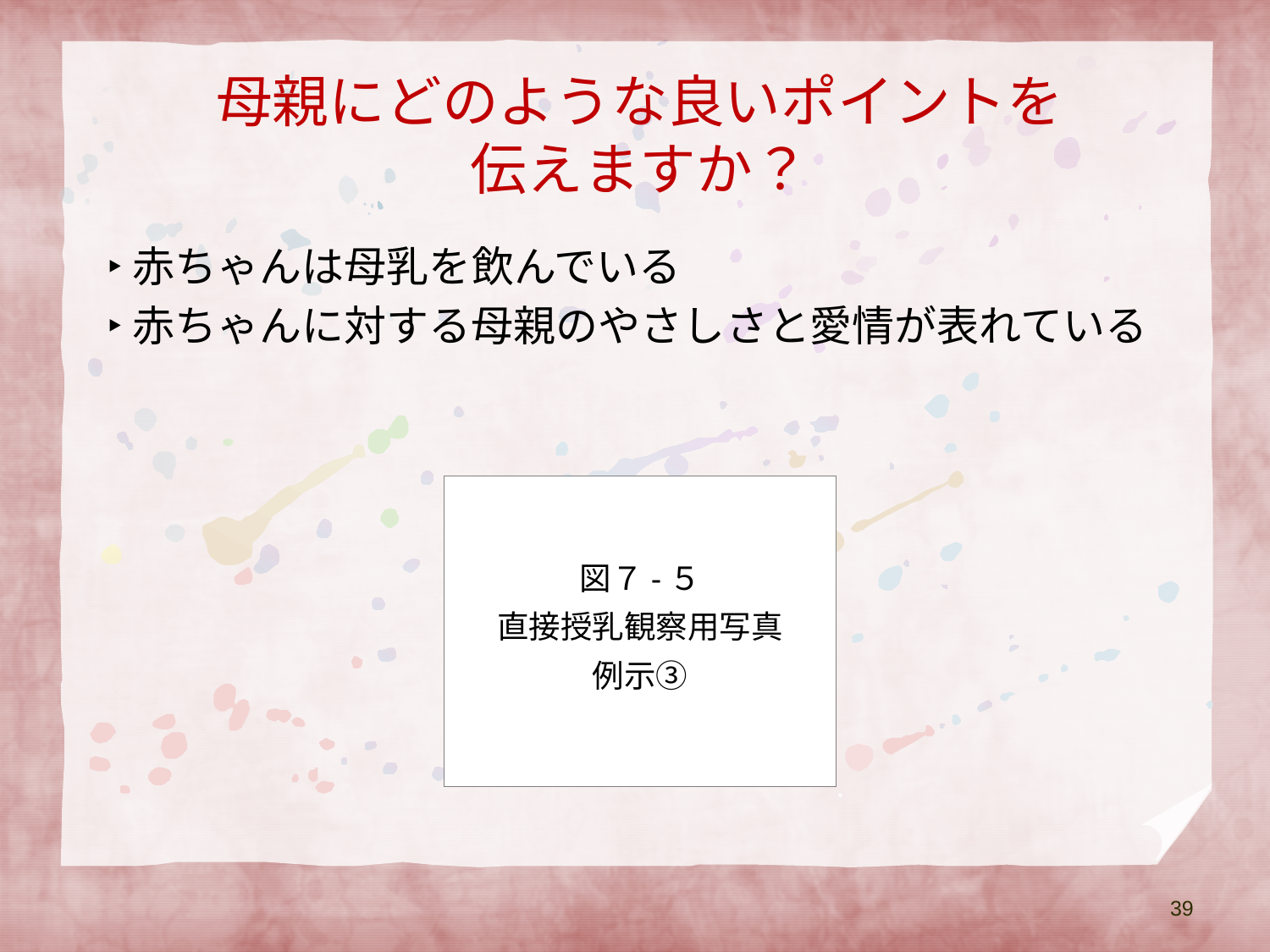

母親にどのような良いポイントを
伝えますか？
‣赤ちゃんは母乳を飲んでいる
‣赤ちゃんに対する母親のやさしさと愛情が表れている

図７-５
直接授乳観察用写真
例示③

39